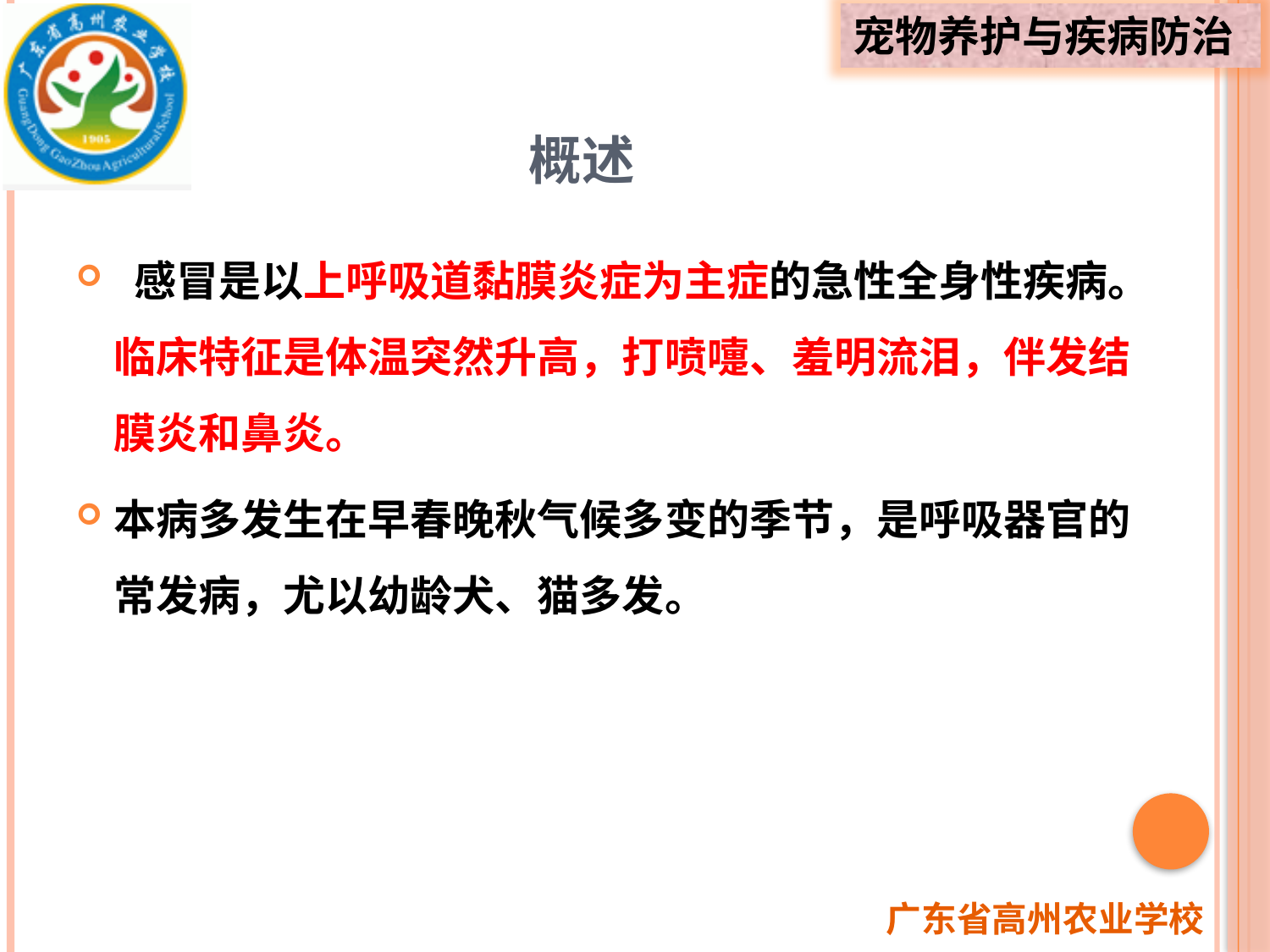

# 概述
 感冒是以上呼吸道黏膜炎症为主症的急性全身性疾病。临床特征是体温突然升高，打喷嚏、羞明流泪，伴发结膜炎和鼻炎。
本病多发生在早春晚秋气候多变的季节，是呼吸器官的常发病，尤以幼龄犬、猫多发。